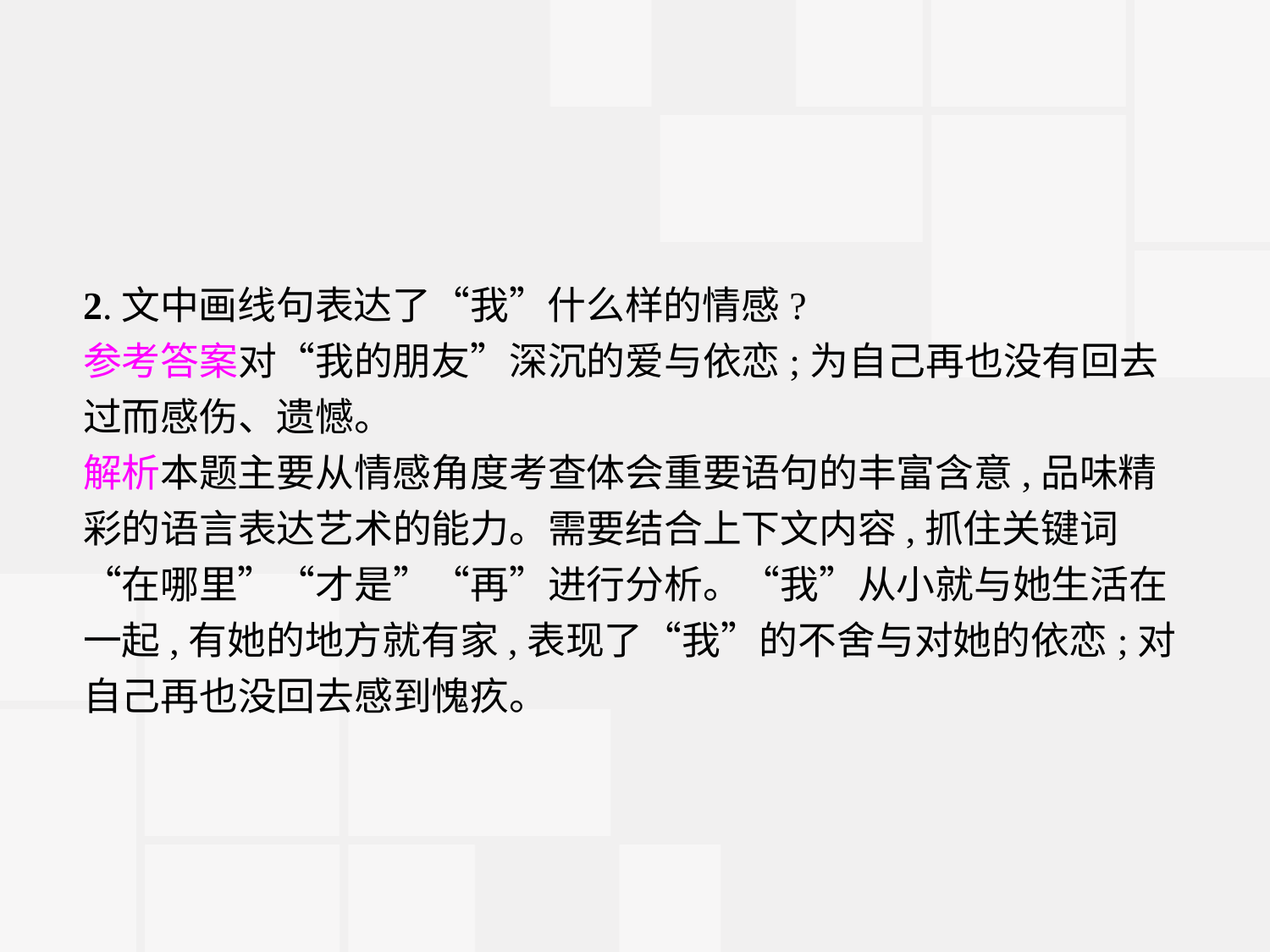

2.文中画线句表达了“我”什么样的情感?
参考答案对“我的朋友”深沉的爱与依恋;为自己再也没有回去过而感伤、遗憾。
解析本题主要从情感角度考查体会重要语句的丰富含意,品味精彩的语言表达艺术的能力。需要结合上下文内容,抓住关键词“在哪里”“才是”“再”进行分析。“我”从小就与她生活在一起,有她的地方就有家,表现了“我”的不舍与对她的依恋;对自己再也没回去感到愧疚。